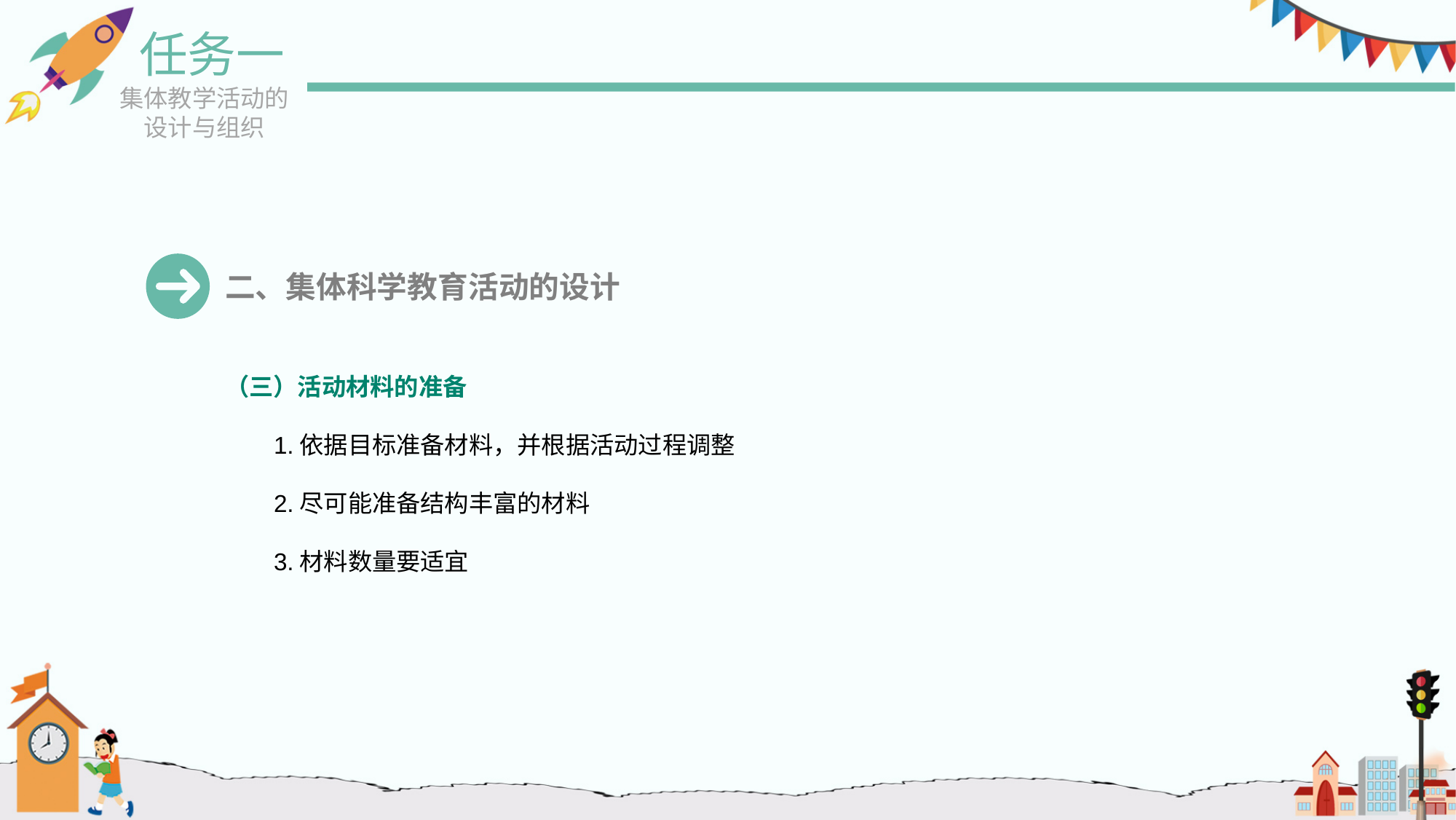

任务一
集体教学活动的设计与组织

二、集体科学教育活动的设计
（三）活动材料的准备
1.依据目标准备材料，并根据活动过程调整
2.尽可能准备结构丰富的材料
3.材料数量要适宜